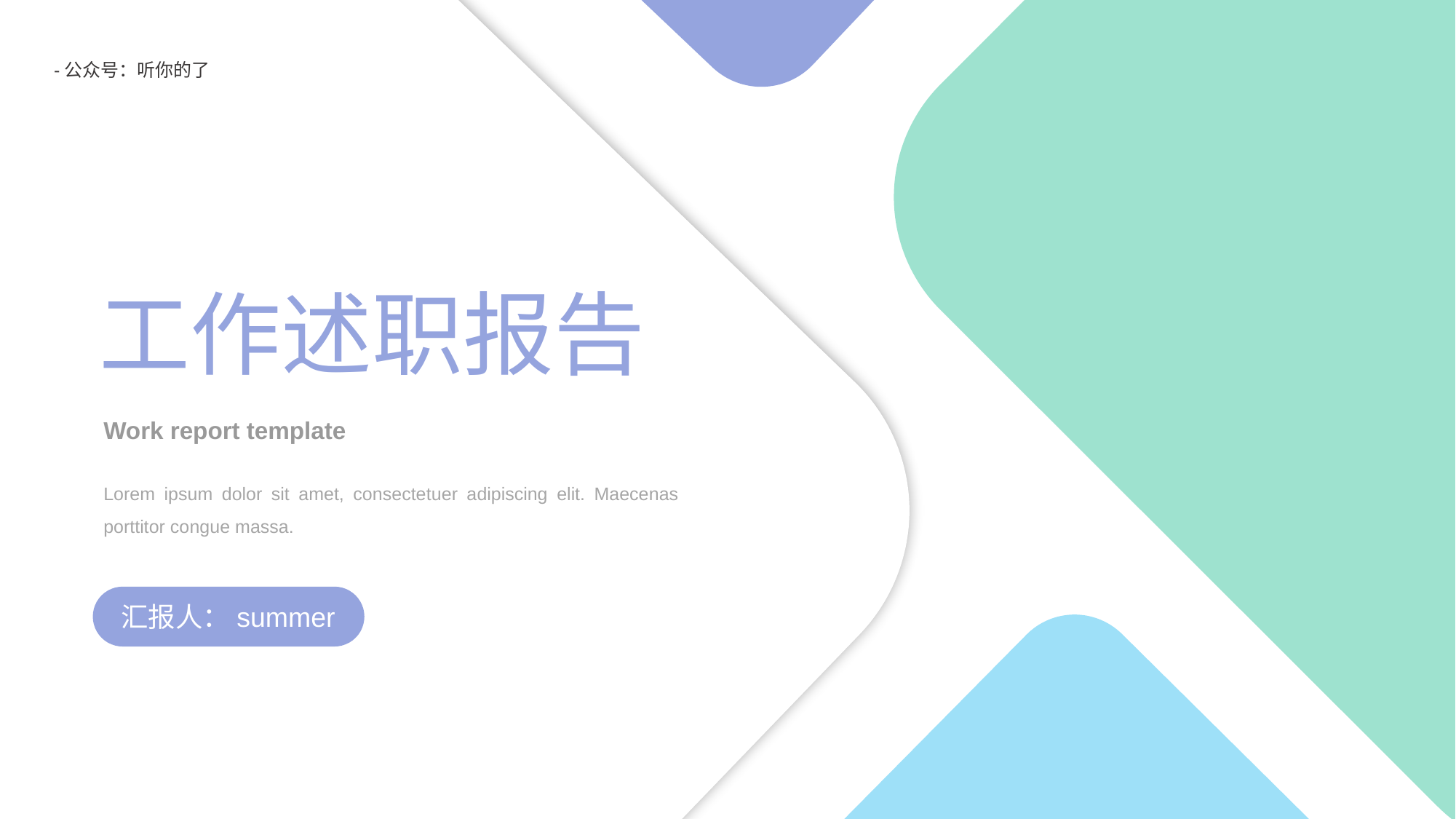

-公众号：听你的了
工作述职报告
Work report template
Lorem ipsum dolor sit amet, consectetuer adipiscing elit. Maecenas porttitor congue massa.

汇报人：summer